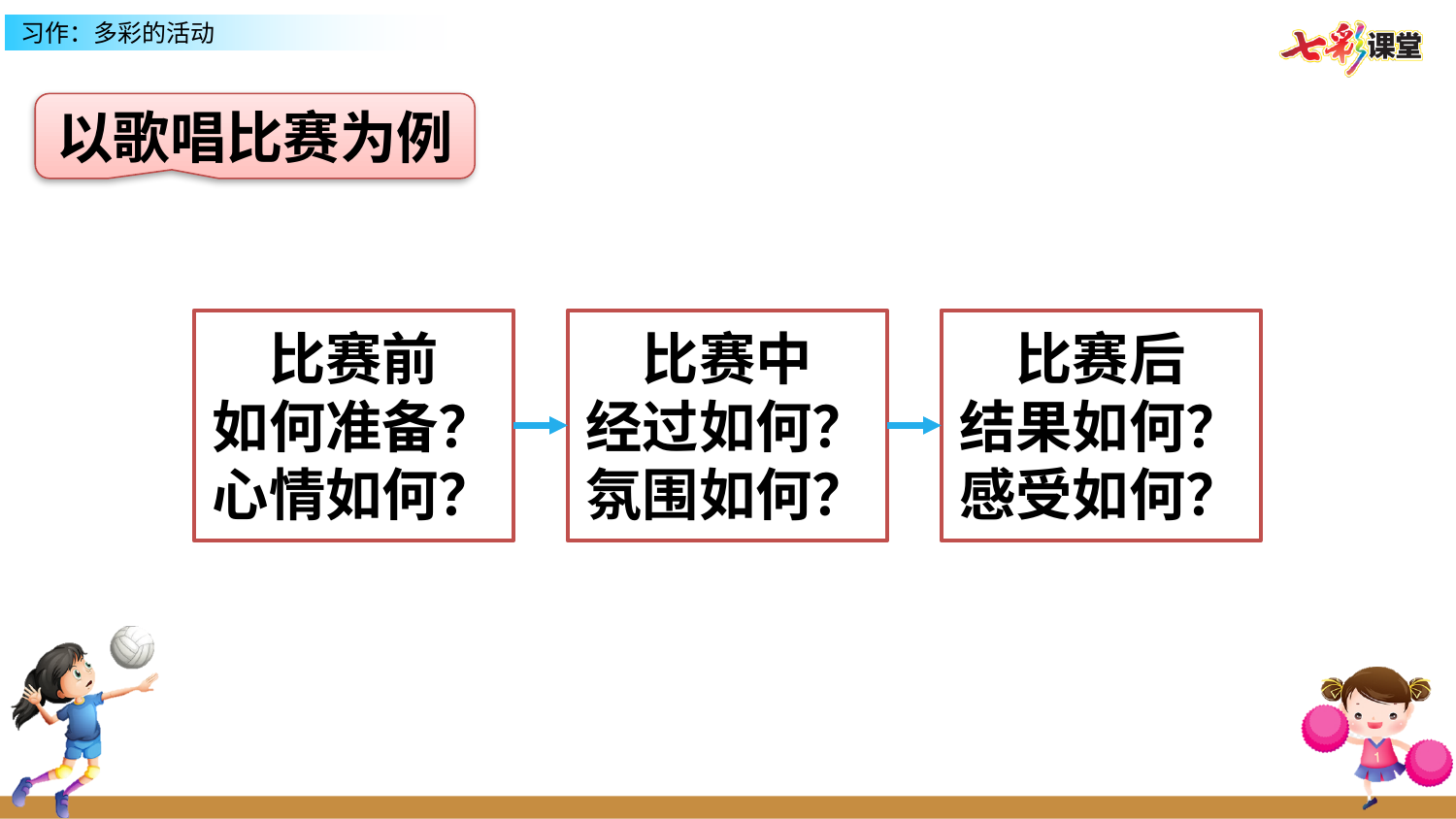

以歌唱比赛为例
比赛前
如何准备？
心情如何？
比赛中
经过如何？
氛围如何？
比赛后
结果如何？
感受如何？